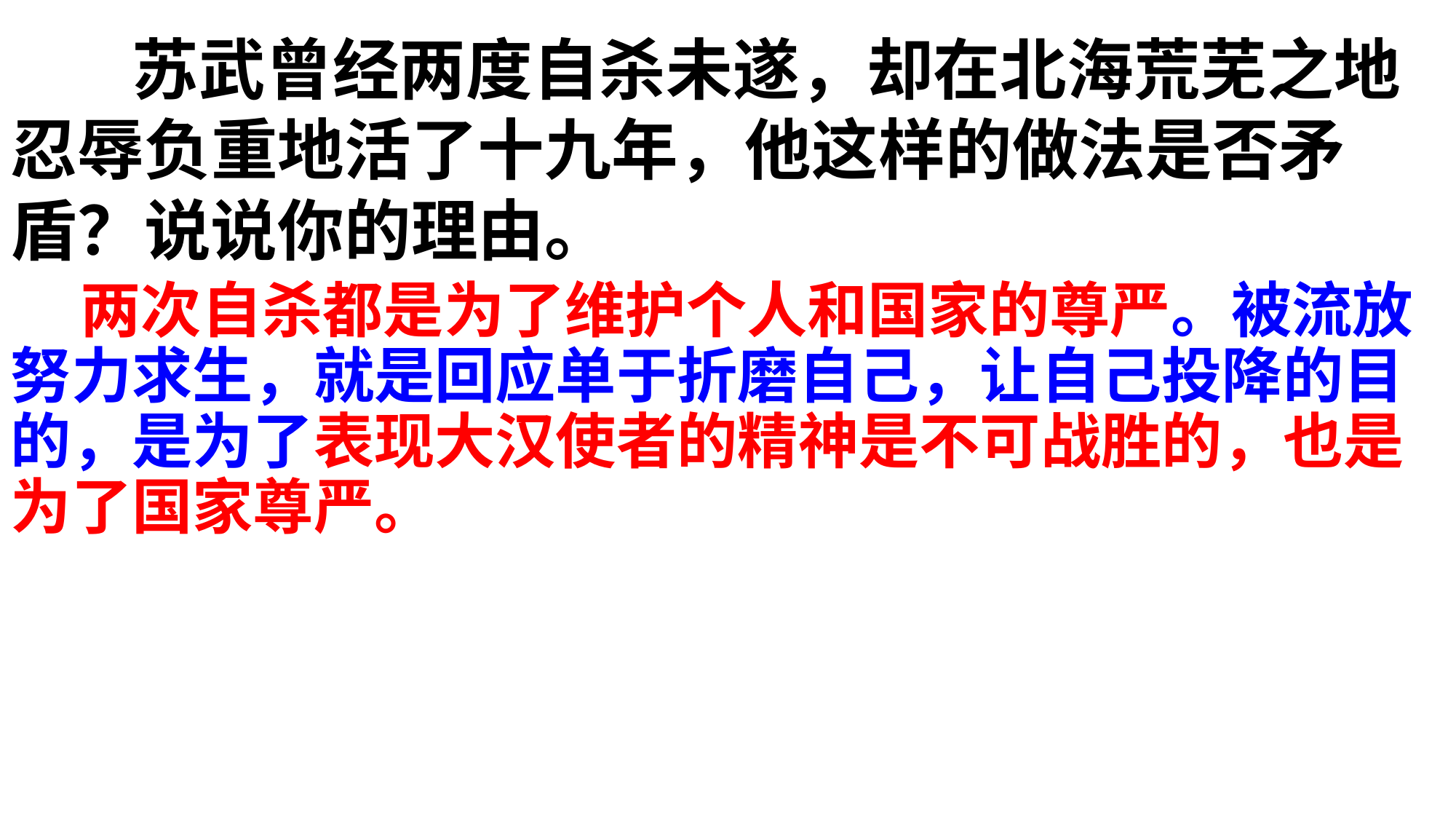

苏武曾经两度自杀未遂，却在北海荒芜之地忍辱负重地活了十九年，他这样的做法是否矛盾？说说你的理由。
    两次自杀都是为了维护个人和国家的尊严。被流放努力求生，就是回应单于折磨自己，让自己投降的目的，是为了表现大汉使者的精神是不可战胜的，也是为了国家尊严。